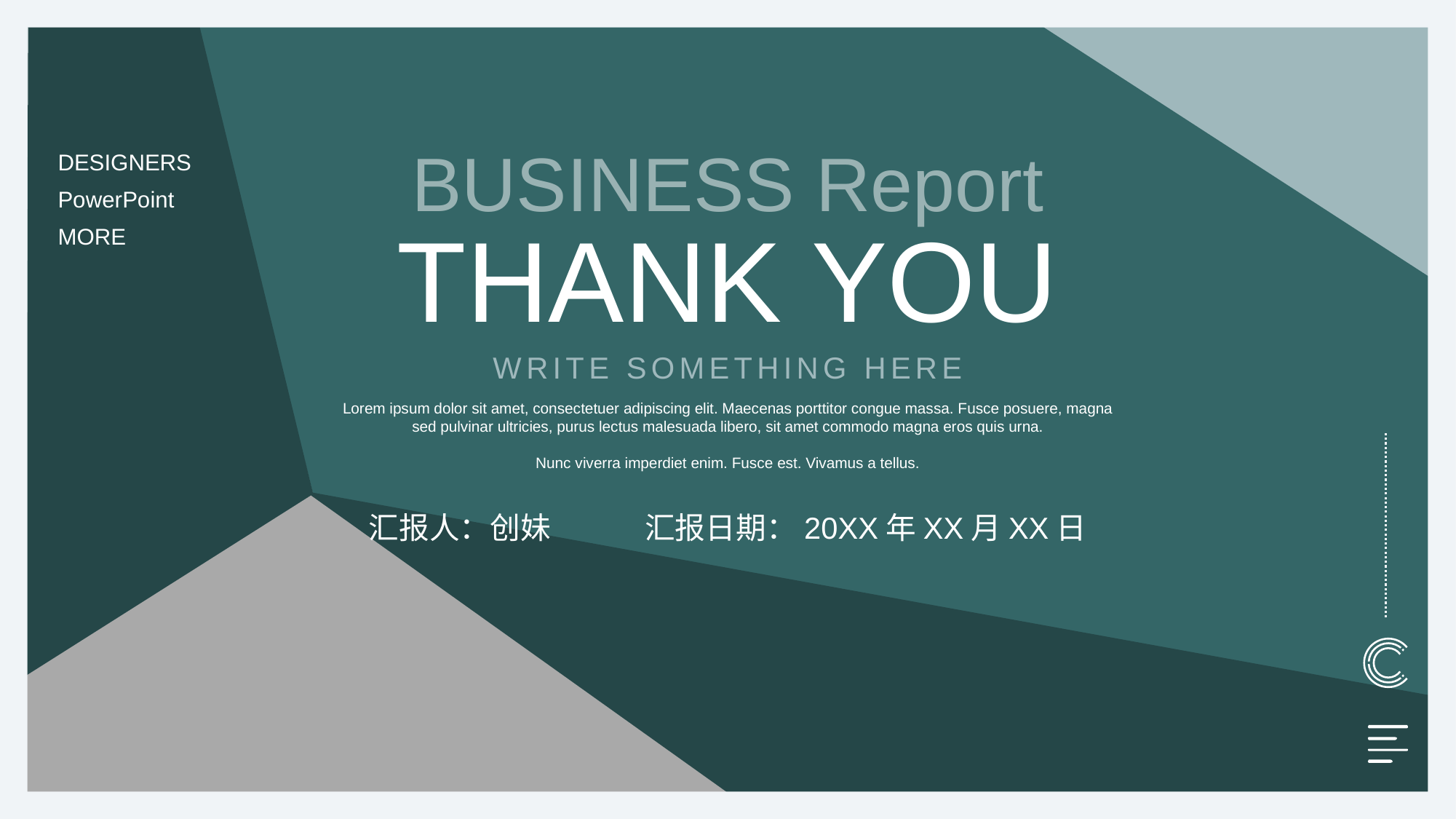

BUSINESS Report
DESIGNERS
PowerPoint
THANK YOU
MORE
WRITE SOMETHING HERE
Lorem ipsum dolor sit amet, consectetuer adipiscing elit. Maecenas porttitor congue massa. Fusce posuere, magna sed pulvinar ultricies, purus lectus malesuada libero, sit amet commodo magna eros quis urna.

Nunc viverra imperdiet enim. Fusce est. Vivamus a tellus.
汇报人：创妹              汇报日期：20XX年XX月XX日